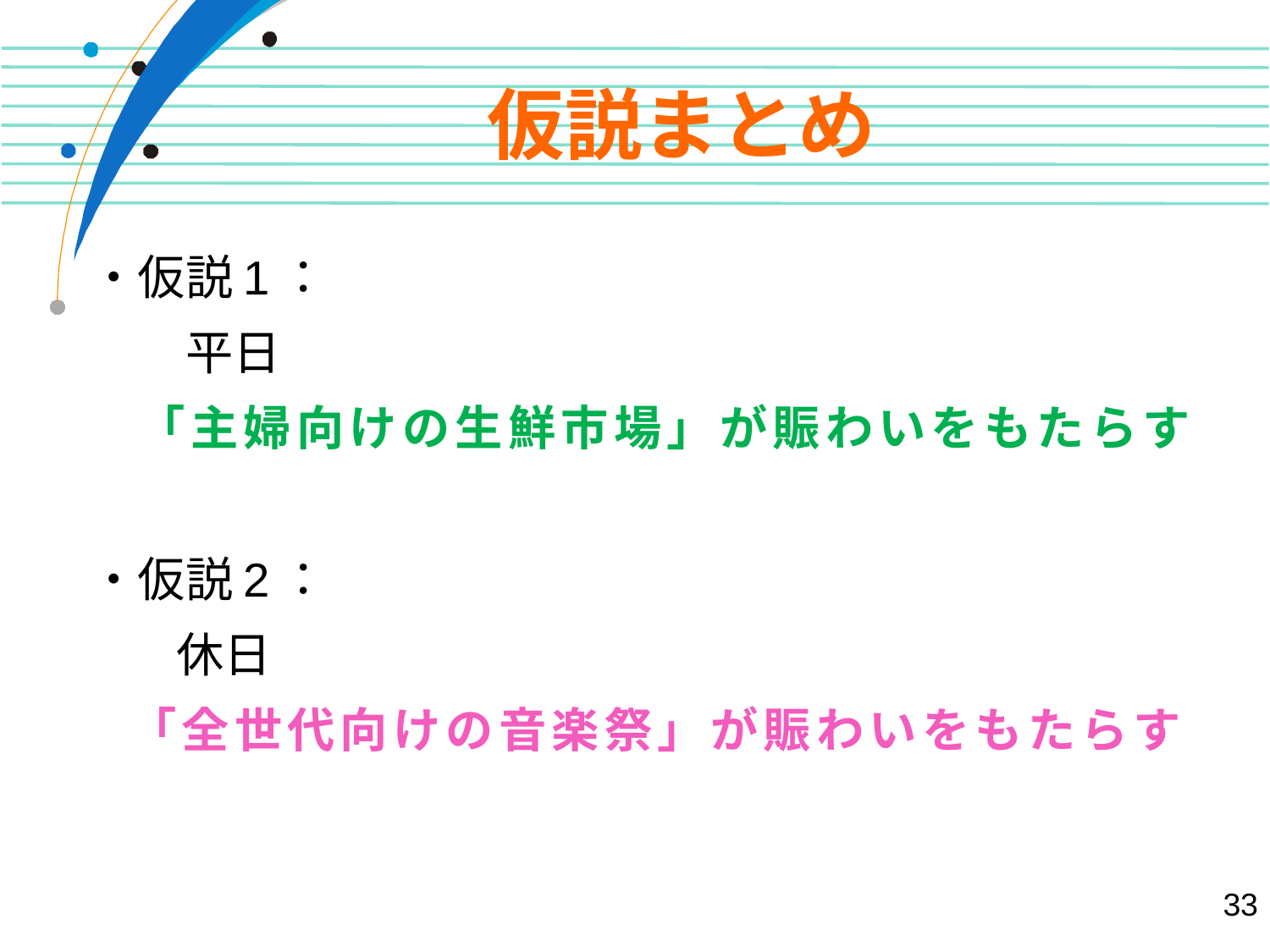

# 仮説まとめ
・仮説1：
　　平日
　「主婦向けの生鮮市場」が賑わいをもたらす

・仮説2：
　休日
「全世代向けの音楽祭」が賑わいをもたらす

33